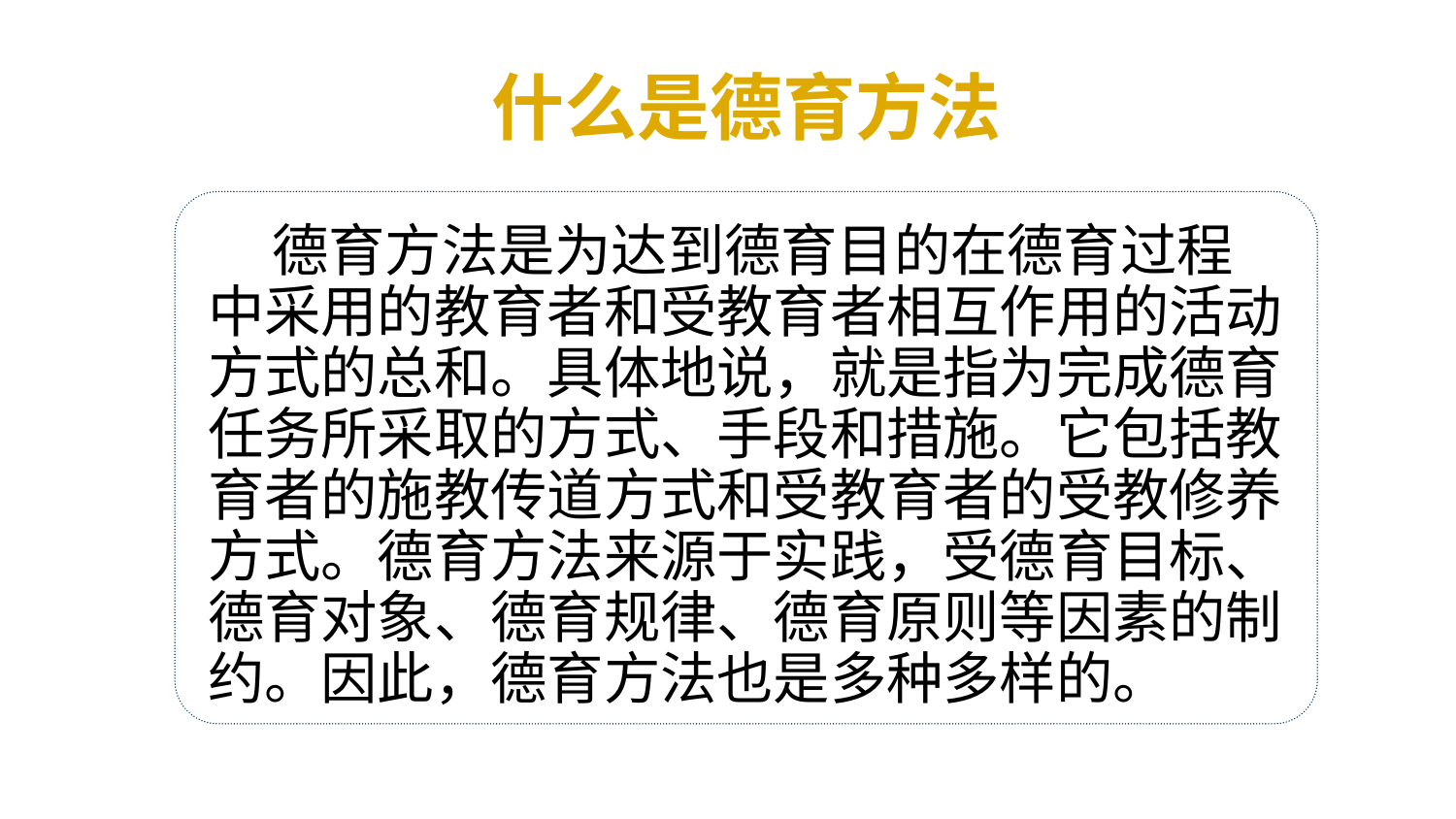

什么是德育方法

    德育方法是为达到德育目的在德育过程中采用的教育者和受教育者相互作用的活动方式的总和。具体地说，就是指为完成德育任务所采取的方式、手段和措施。它包括教育者的施教传道方式和受教育者的受教修养方式。德育方法来源于实践，受德育目标、德育对象、德育规律、德育原则等因素的制约。因此，德育方法也是多种多样的。